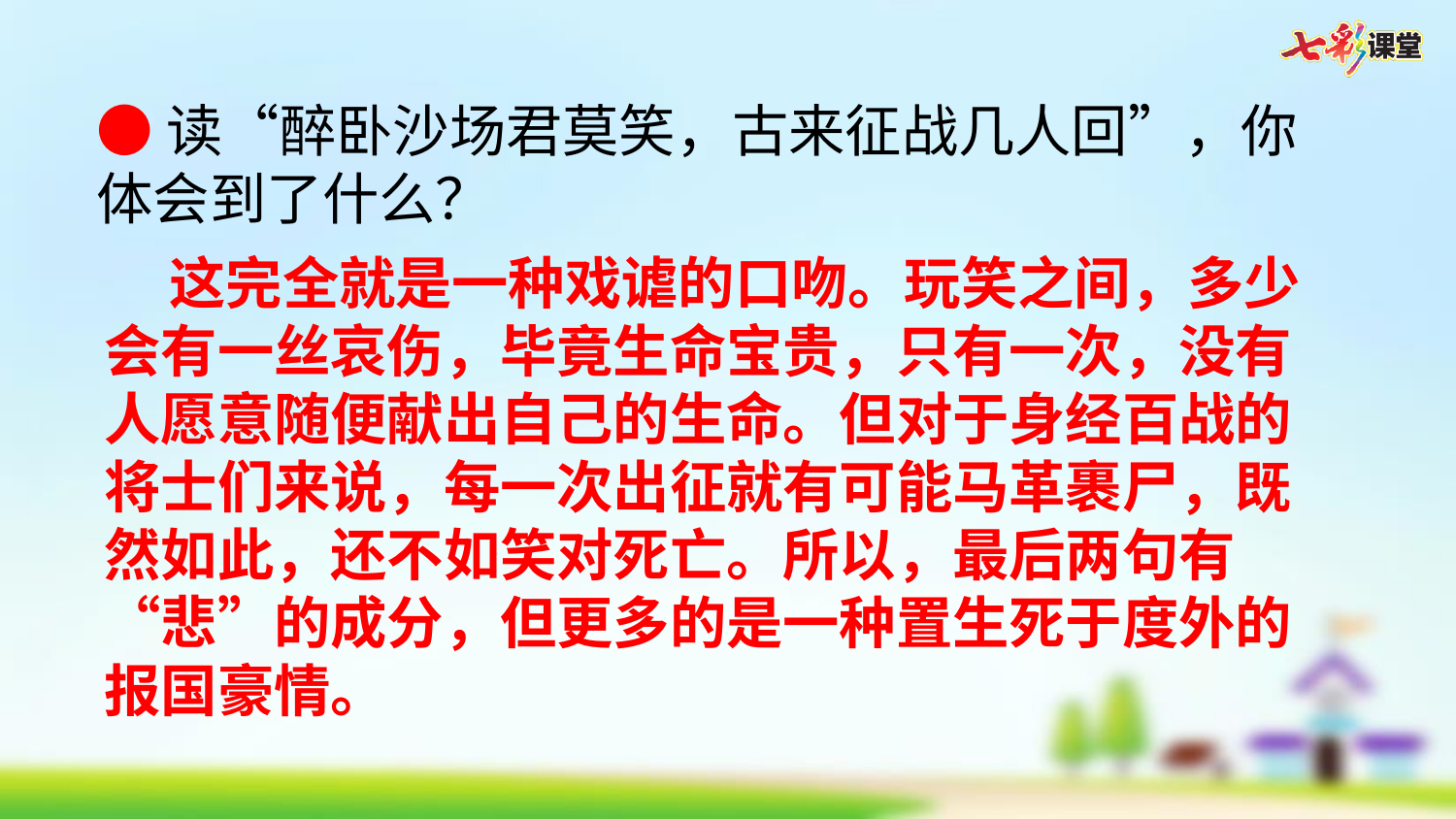

●读“醉卧沙场君莫笑，古来征战几人回”，你体会到了什么？
    这完全就是一种戏谑的口吻。玩笑之间，多少会有一丝哀伤，毕竟生命宝贵，只有一次，没有人愿意随便献出自己的生命。但对于身经百战的将士们来说，每一次出征就有可能马革裹尸，既然如此，还不如笑对死亡。所以，最后两句有“悲”的成分，但更多的是一种置生死于度外的报国豪情。